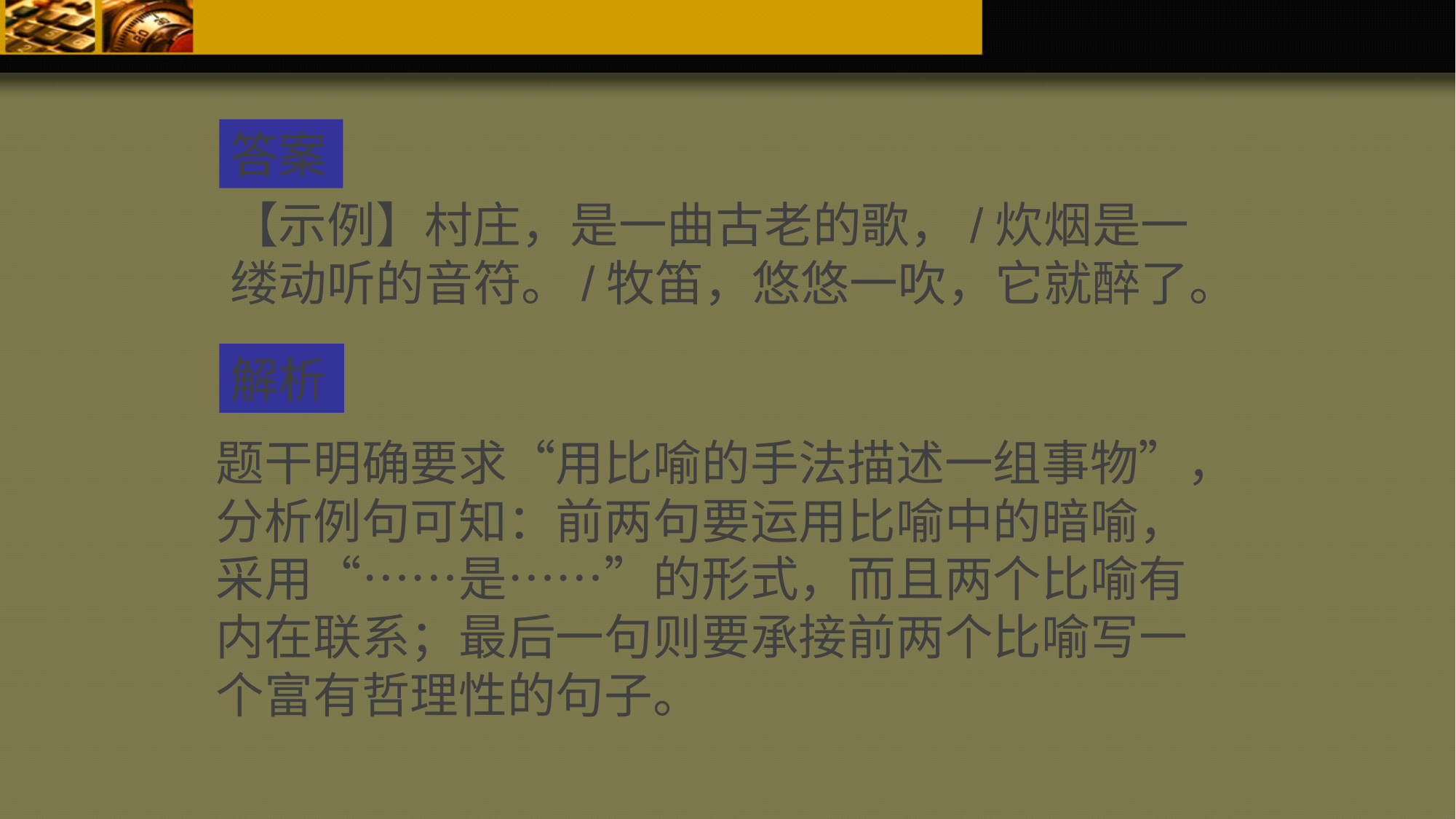

答案
【示例】村庄，是一曲古老的歌，/炊烟是一缕动听的音符。/牧笛，悠悠一吹，它就醉了。
解析
题干明确要求“用比喻的手法描述一组事物”，分析例句可知：前两句要运用比喻中的暗喻，采用“……是……”的形式，而且两个比喻有内在联系；最后一句则要承接前两个比喻写一个富有哲理性的句子。